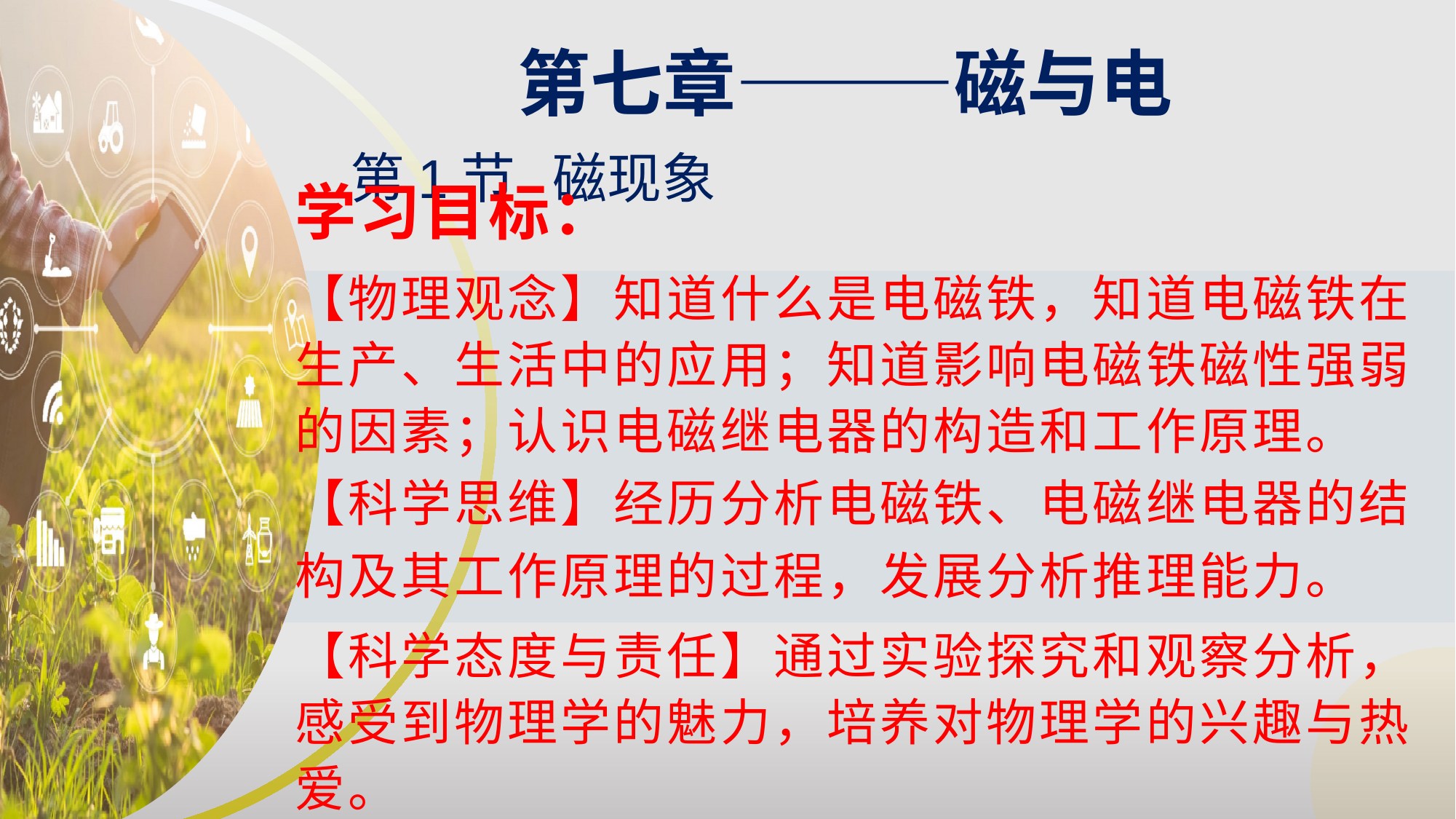

第七章———磁与电
第1节   磁现象

学习目标：
【物理观念】知道什么是电磁铁，知道电磁铁在生产、生活中的应用；知道影响电磁铁磁性强弱的因素；认识电磁继电器的构造和工作原理。
【科学思维】经历分析电磁铁、电磁继电器的结构及其工作原理的过程，发展分析推理能力。
【科学态度与责任】通过实验探究和观察分析，感受到物理学的魅力，培养对物理学的兴趣与热爱。